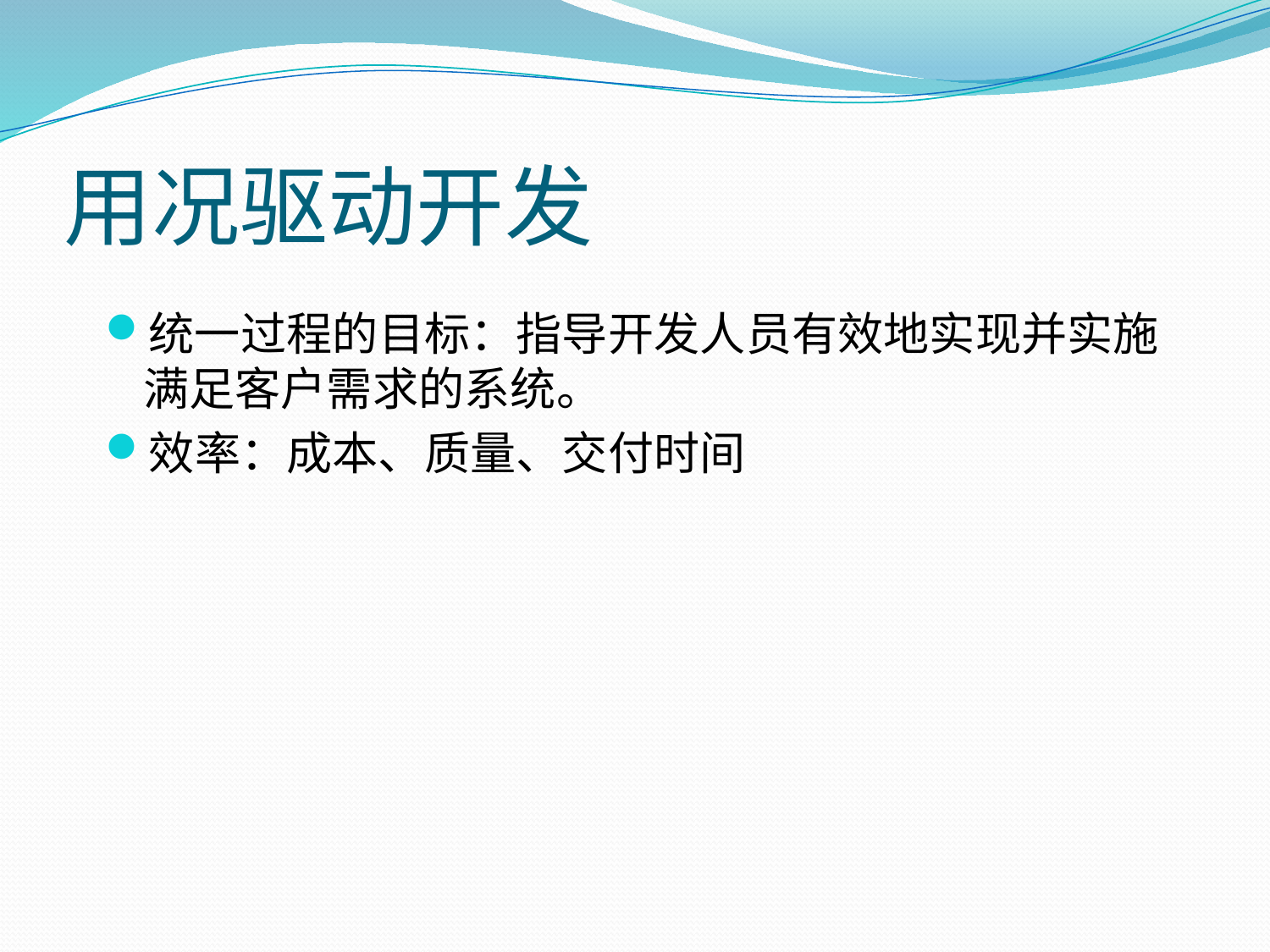

# 用况驱动开发
统一过程的目标：指导开发人员有效地实现并实施满足客户需求的系统。
效率：成本、质量、交付时间